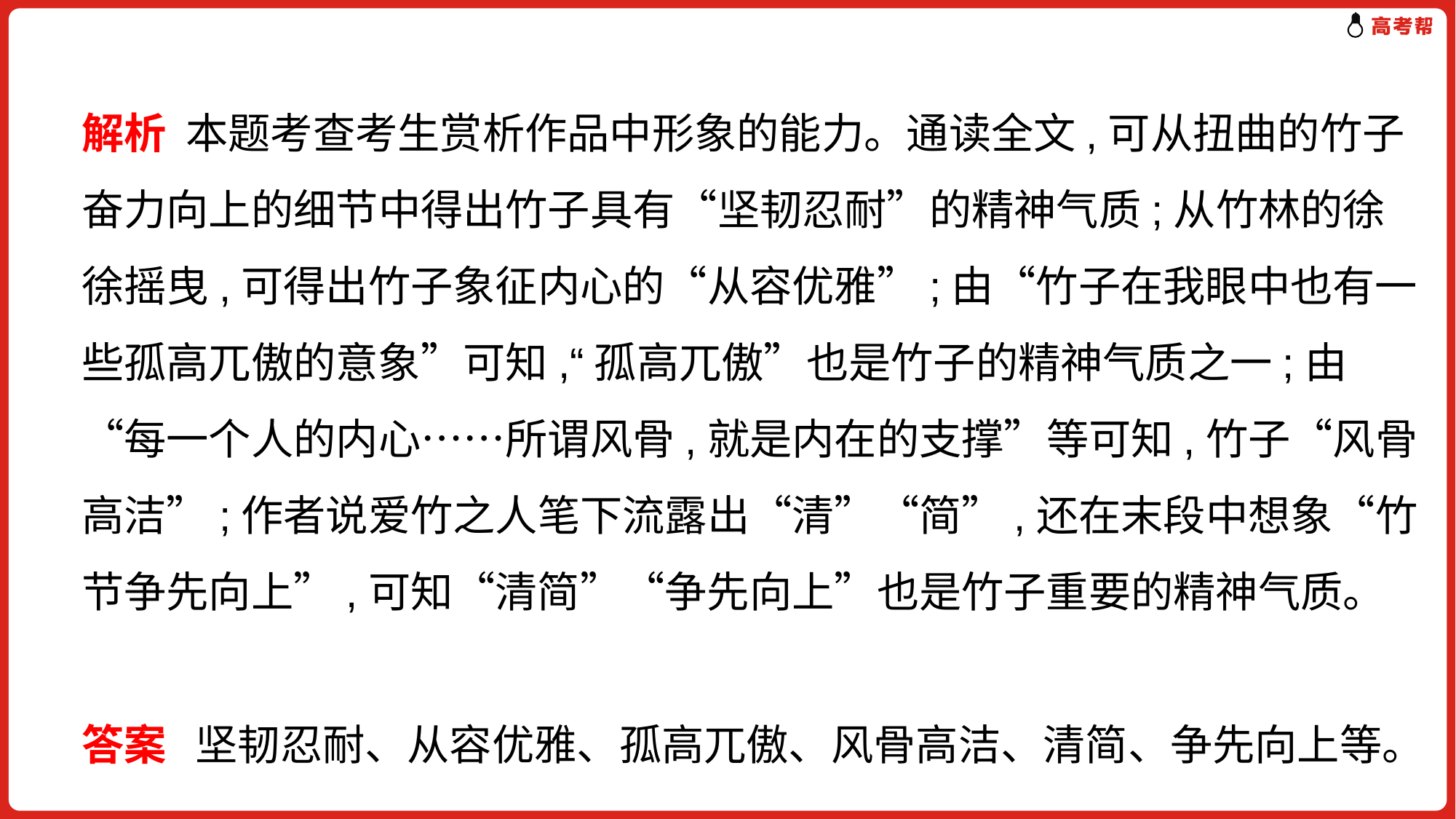

解析  本题考查考生赏析作品中形象的能力。通读全文,可从扭曲的竹子奋力向上的细节中得出竹子具有“坚韧忍耐”的精神气质;从竹林的徐徐摇曳,可得出竹子象征内心的“从容优雅”;由“竹子在我眼中也有一些孤高兀傲的意象”可知,“孤高兀傲”也是竹子的精神气质之一;由“每一个人的内心……所谓风骨,就是内在的支撑”等可知,竹子“风骨高洁”;作者说爱竹之人笔下流露出“清”“简”,还在末段中想象“竹节争先向上”,可知“清简”“争先向上”也是竹子重要的精神气质。

答案   坚韧忍耐、从容优雅、孤高兀傲、风骨高洁、清简、争先向上等。